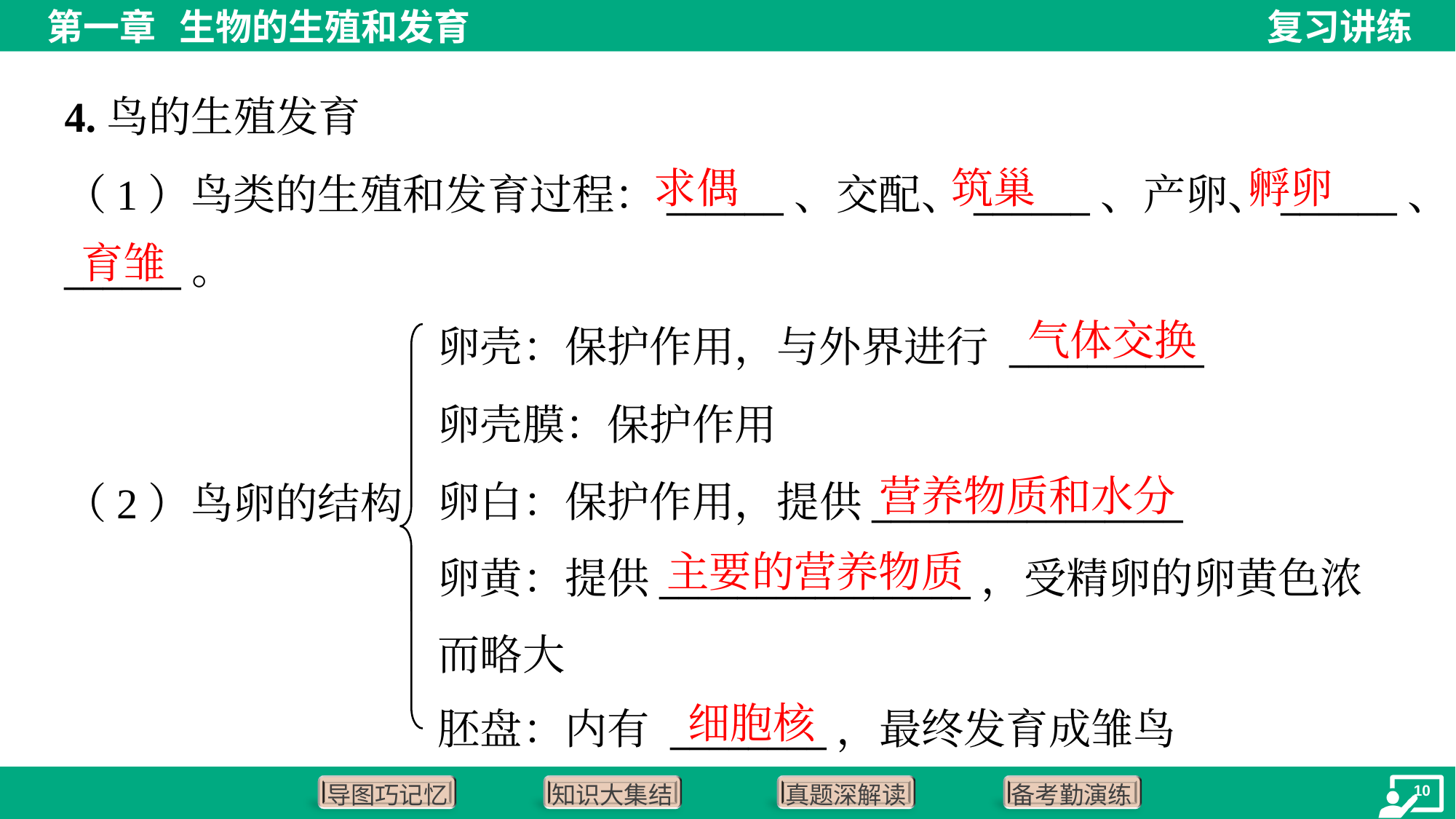

4.鸟的生殖发育
求偶
筑巢
孵卵
（1）鸟类的生殖和发育过程：______、交配、______、产卵、______、
______。
育雏
气体交换
卵壳：保护作用，与外界进行 __________
卵壳膜：保护作用
卵白：保护作用，提供________________
卵黄：提供________________，受精卵的卵黄色浓而略大
胚盘：内有 ________，最终发育成雏鸟

营养物质和水分
（2）鸟卵的结构

主要的营养物质
细胞核